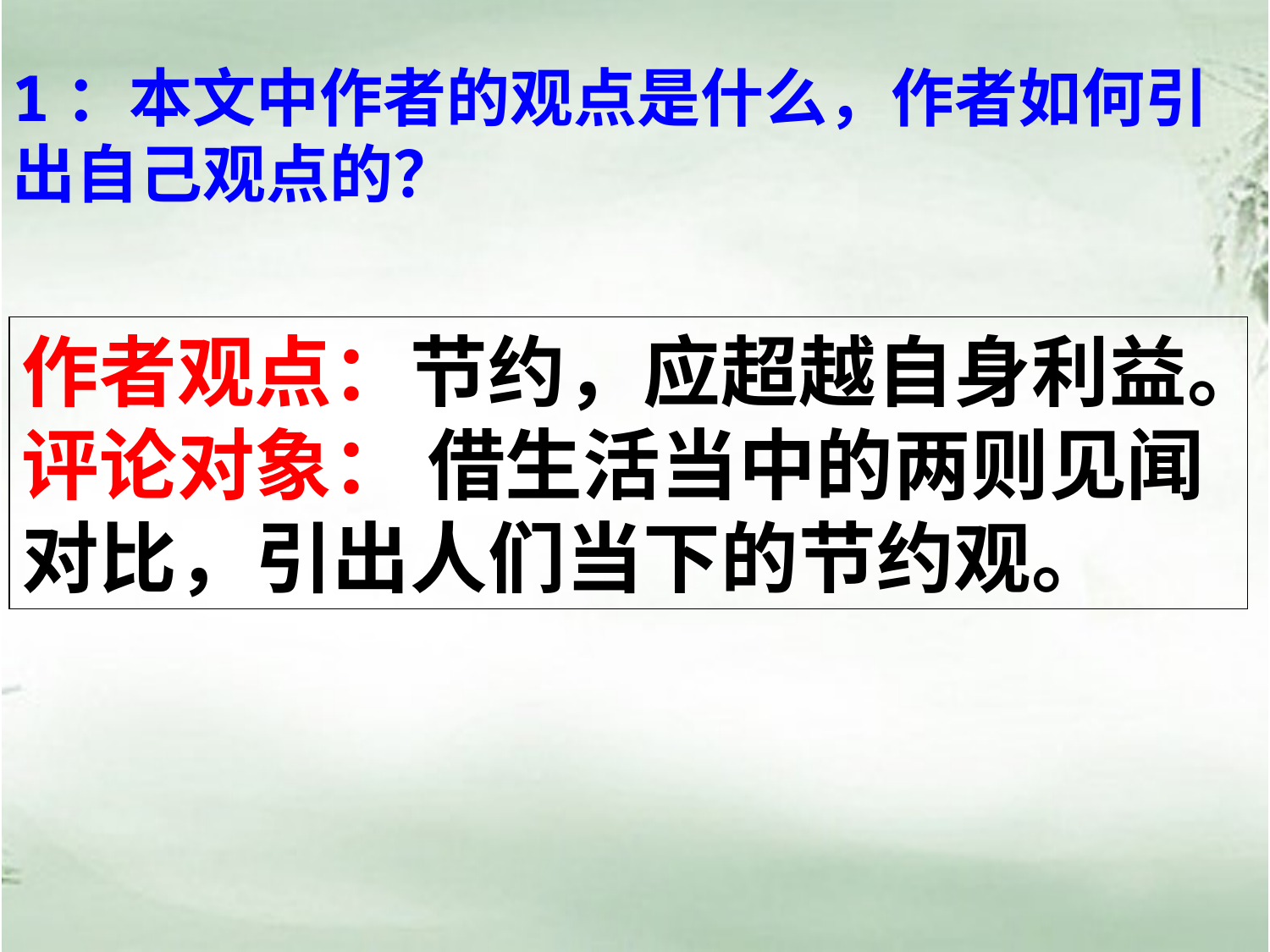

1：本文中作者的观点是什么，作者如何引出自己观点的？

作者观点：节约，应超越自身利益。
评论对象： 借生活当中的两则见闻对比，引出人们当下的节约观。